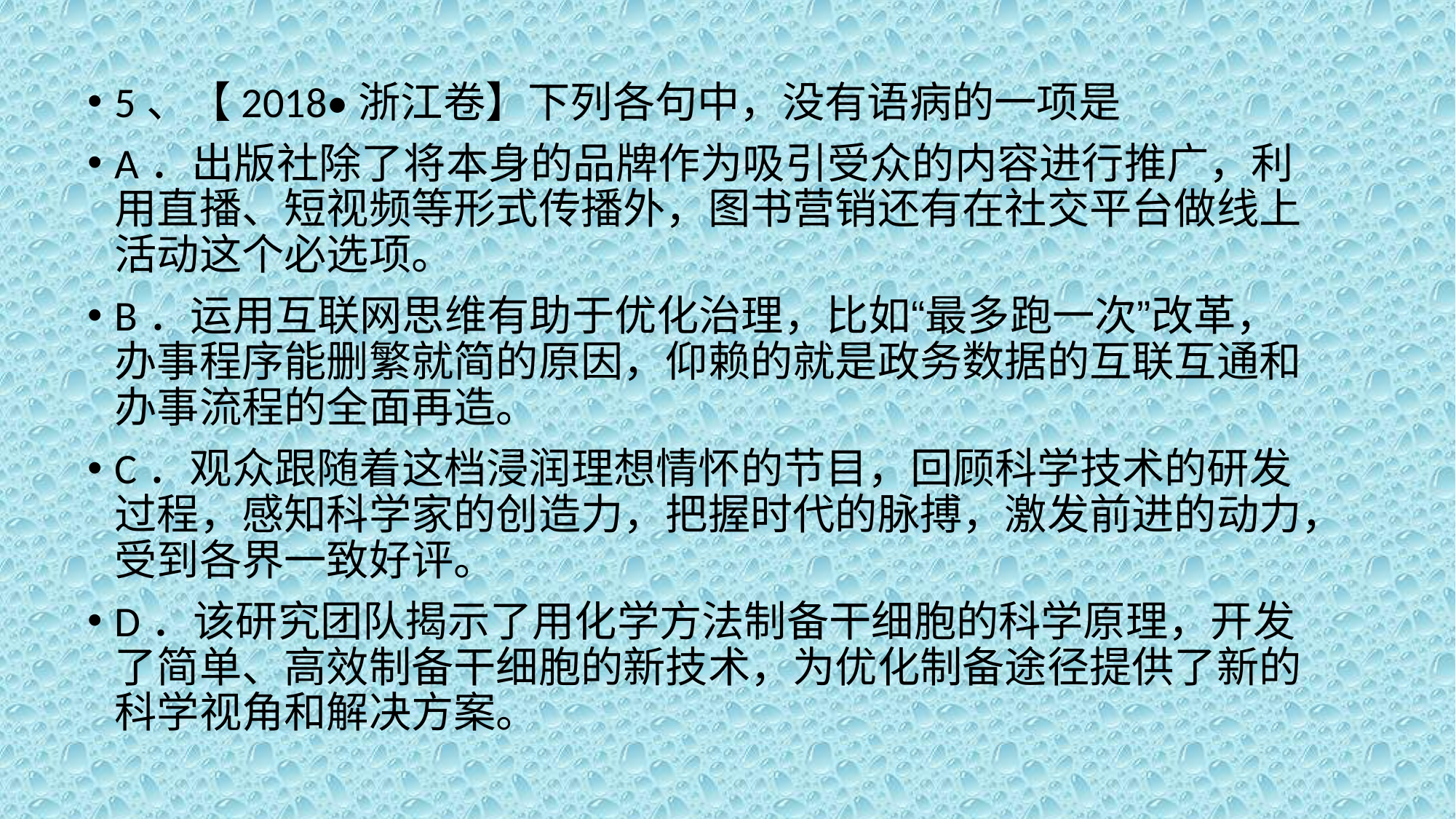

5、【2018•浙江卷】下列各句中，没有语病的一项是
A．出版社除了将本身的品牌作为吸引受众的内容进行推广，利用直播、短视频等形式传播外，图书营销还有在社交平台做线上活动这个必选项。
B．运用互联网思维有助于优化治理，比如“最多跑一次”改革，办事程序能删繁就简的原因，仰赖的就是政务数据的互联互通和办事流程的全面再造。
C．观众跟随着这档浸润理想情怀的节目，回顾科学技术的研发过程，感知科学家的创造力，把握时代的脉搏，激发前进的动力，受到各界一致好评。
D．该研究团队揭示了用化学方法制备干细胞的科学原理，开发了简单、高效制备干细胞的新技术，为优化制备途径提供了新的科学视角和解决方案。